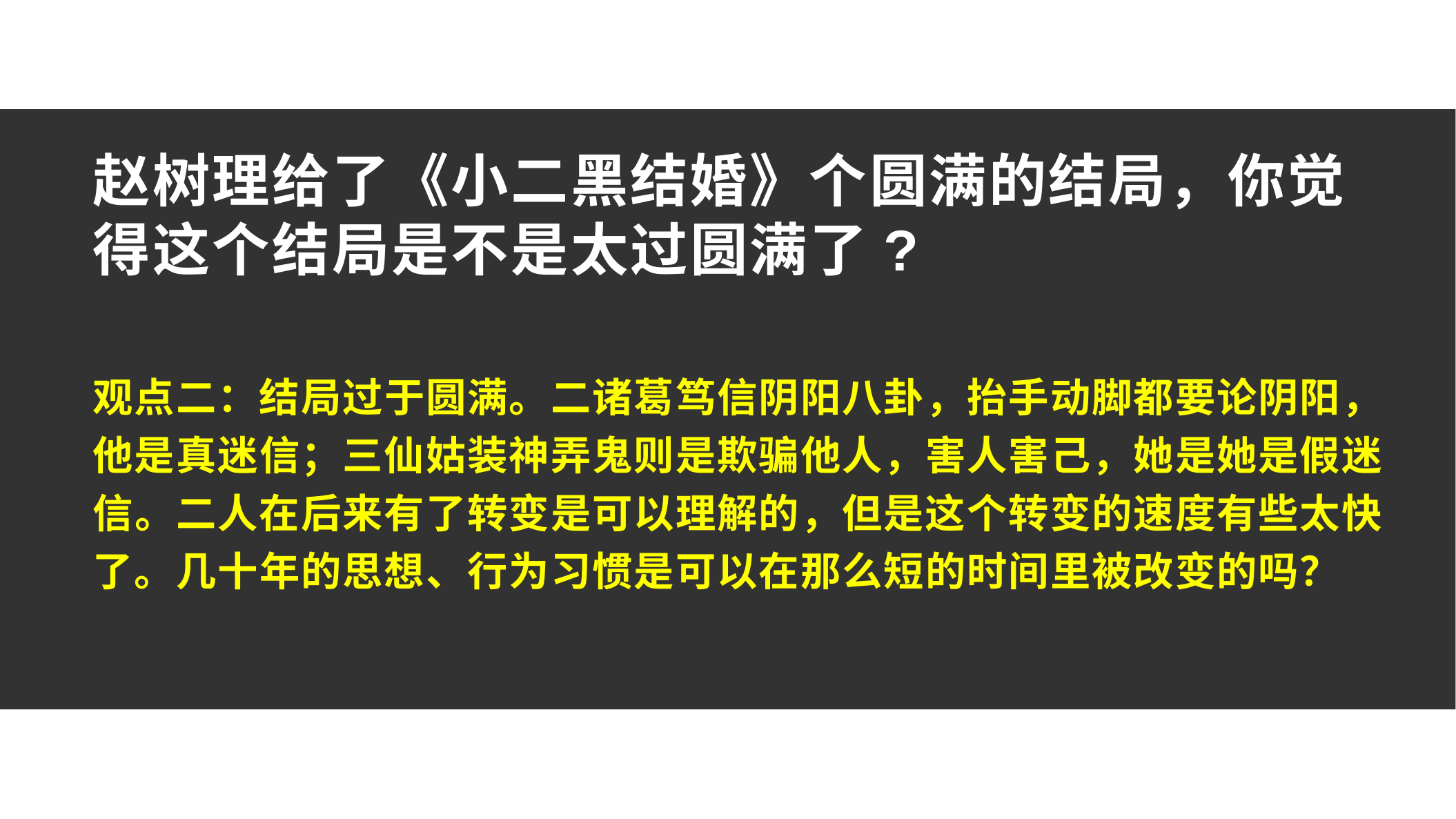

赵树理给了《小二黑结婚》个圆满的结局，你觉得这个结局是不是太过圆满了?
观点二：结局过于圆满。二诸葛笃信阴阳八卦，抬手动脚都要论阴阳，他是真迷信；三仙姑装神弄鬼则是欺骗他人，害人害己，她是她是假迷信。二人在后来有了转变是可以理解的，但是这个转变的速度有些太快了。几十年的思想、行为习惯是可以在那么短的时间里被改变的吗？